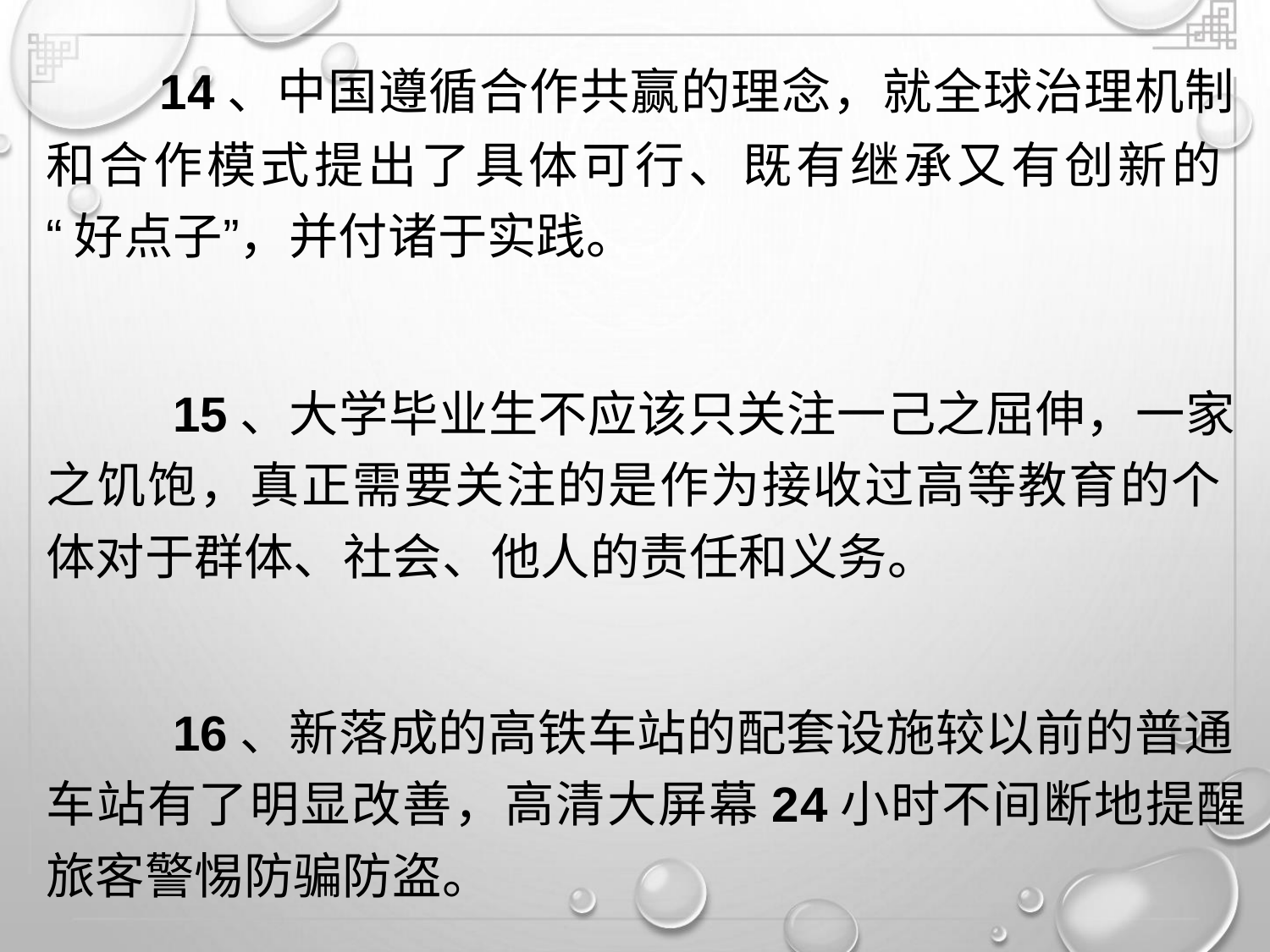

14、中国遵循合作共赢的理念，就全球治理机制
和合作模式提出了具体可行、既有继承又有创新的
“好点子”，并付诸于实践。
15、大学毕业生不应该只关注一己之屈伸，一家
之饥饱，真正需要关注的是作为接收过高等教育的个
体对于群体、社会、他人的责任和义务。
16、新落成的高铁车站的配套设施较以前的普通
车站有了明显改善，高清大屏幕24小时不间断地提醒
旅客警惕防骗防盗。